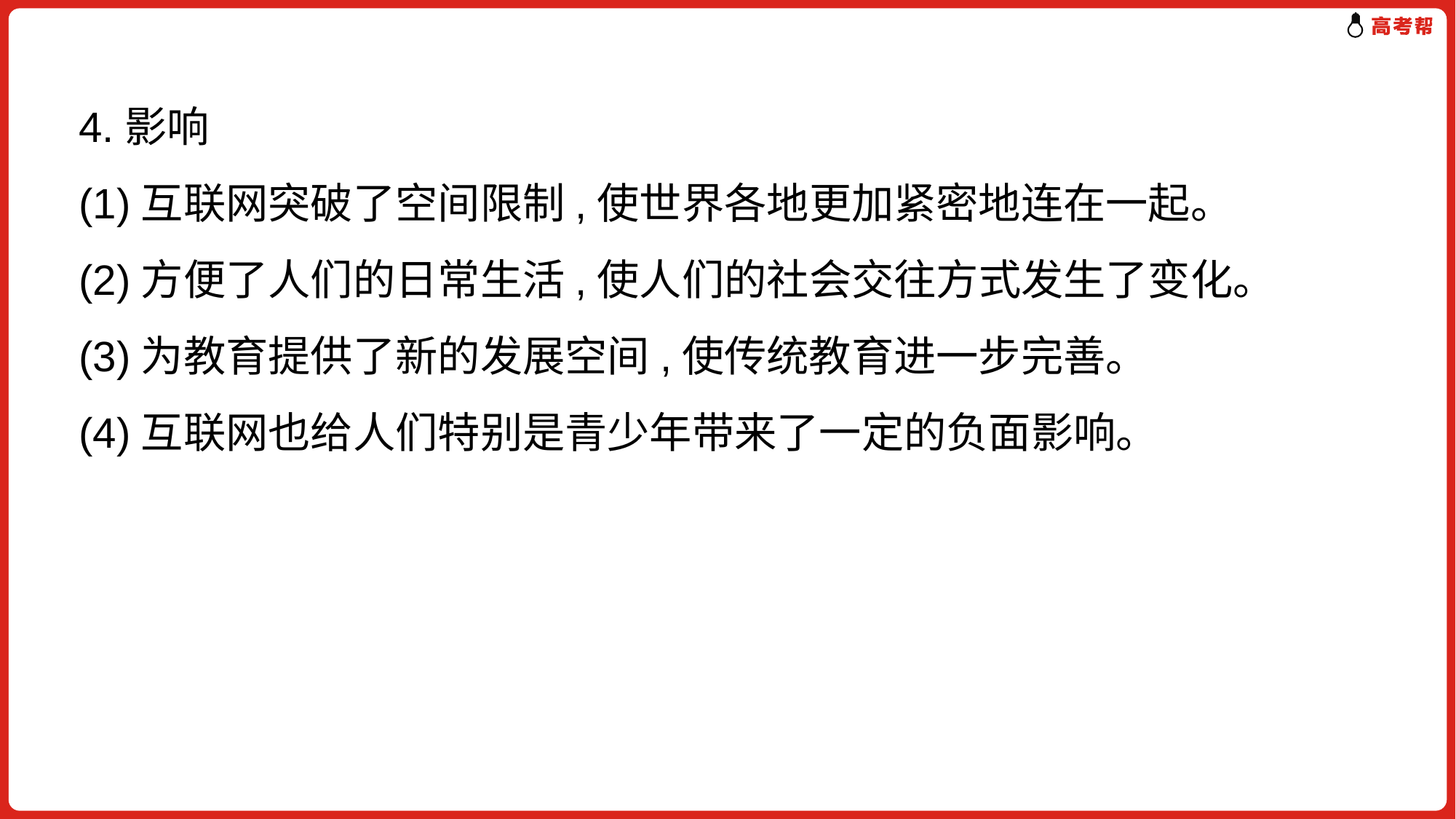

# 4.影响　　 (1)互联网突破了空间限制,使世界各地更加紧密地连在一起。 (2)方便了人们的日常生活,使人们的社会交往方式发生了变化。 (3)为教育提供了新的发展空间,使传统教育进一步完善。 (4)互联网也给人们特别是青少年带来了一定的负面影响。